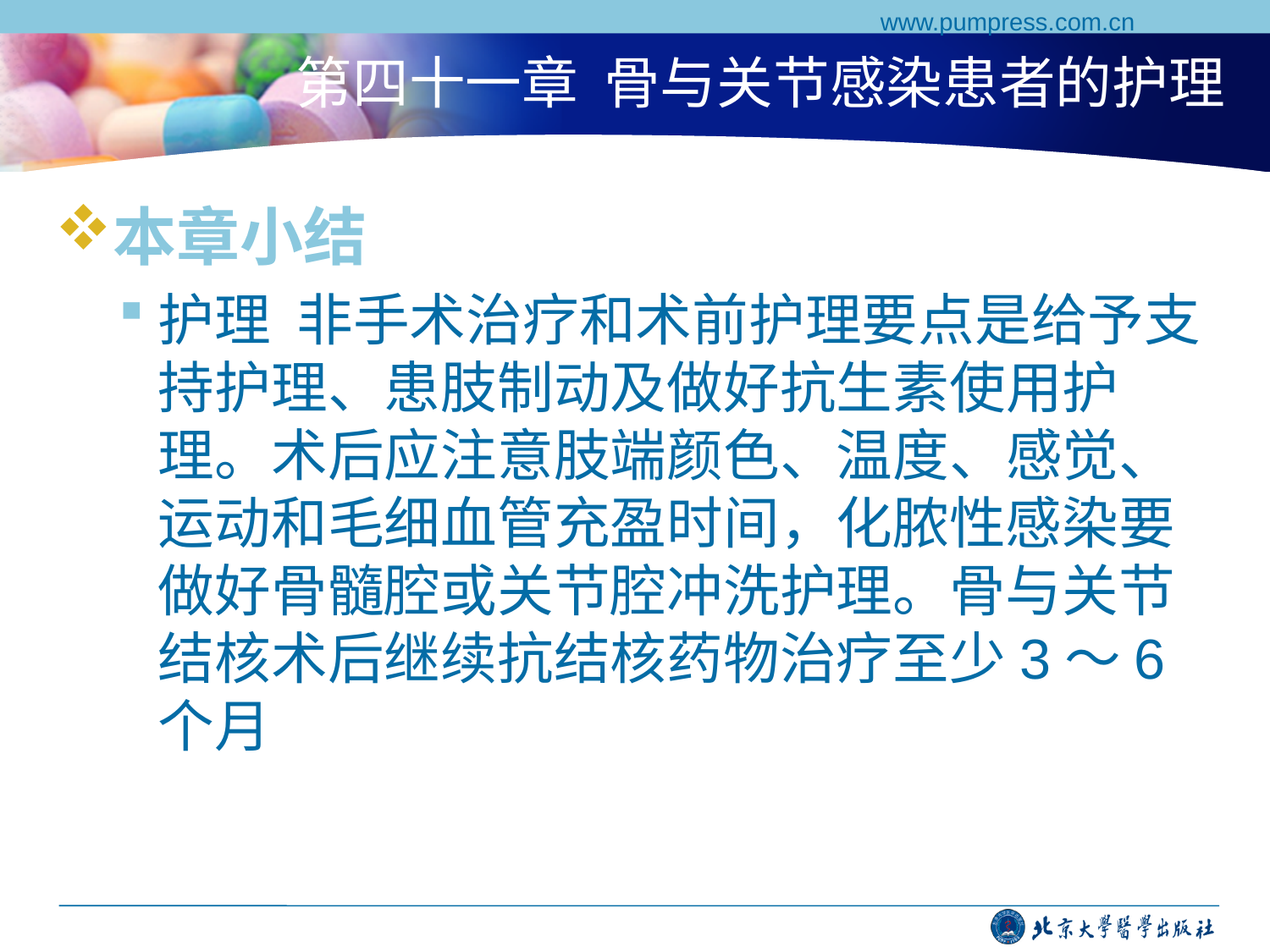

www.pumpress.com.cn
# 第四十一章  骨与关节感染患者的护理
本章小结
护理  非手术治疗和术前护理要点是给予支持护理、患肢制动及做好抗生素使用护理。术后应注意肢端颜色、温度、感觉、运动和毛细血管充盈时间，化脓性感染要做好骨髓腔或关节腔冲洗护理。骨与关节结核术后继续抗结核药物治疗至少3～6个月